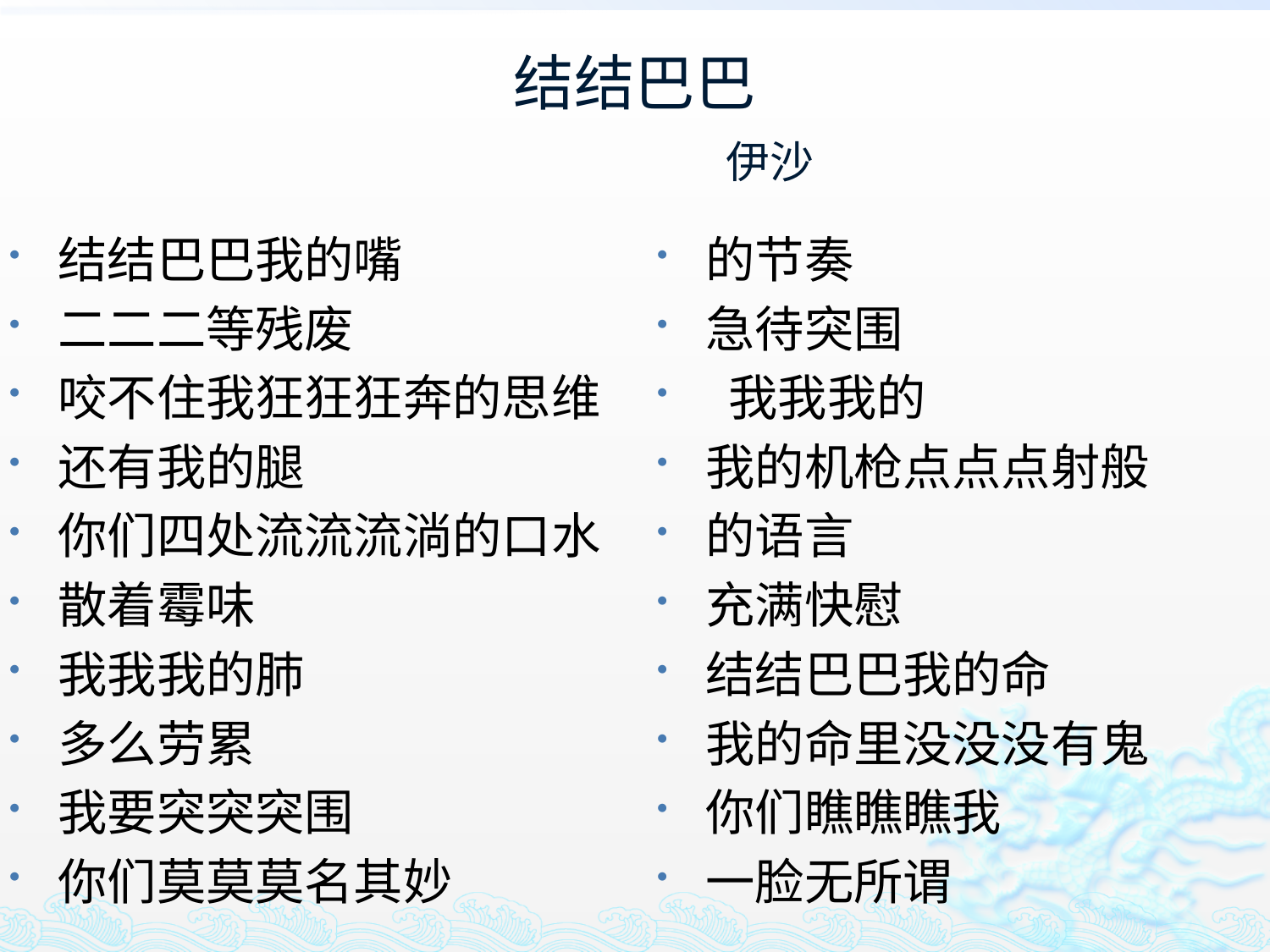

# 结结巴巴 伊沙
结结巴巴我的嘴
二二二等残废
咬不住我狂狂狂奔的思维
还有我的腿
你们四处流流流淌的口水
散着霉味
我我我的肺
多么劳累
我要突突突围
你们莫莫莫名其妙
的节奏
急待突围
 我我我的
我的机枪点点点射般
的语言
充满快慰
结结巴巴我的命
我的命里没没没有鬼
你们瞧瞧瞧我
一脸无所谓